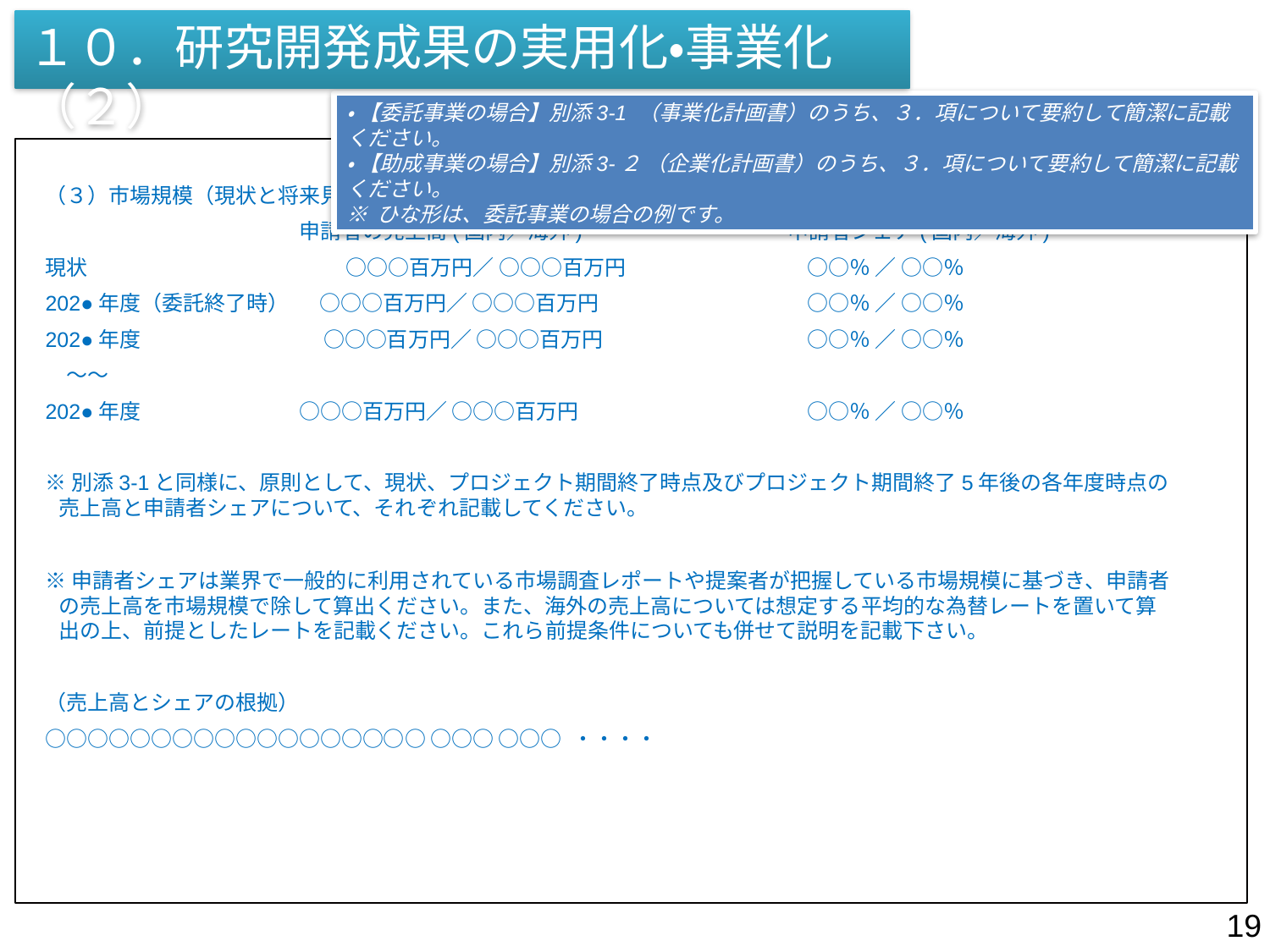

１０．研究開発成果の実用化・事業化（２）
・ 【委託事業の場合】別添3-1 （事業化計画書）のうち、３．項について要約して簡潔に記載ください。
・ 【助成事業の場合】別添3-２ （企業化計画書）のうち、３．項について要約して簡潔に記載ください。
※ ひな形は、委託事業の場合の例です。

（３）市場規模（現状と将来見通し）
		申請者の売上高(国内／海外)	　　              申請者シェア(国内／海外)
現状	　　　　　　　 　○○○百万円／ ○○○百万円　　　　　　　　	○○％ ／ ○○％
202●年度（委託終了時） 　 ○○○百万円／ ○○○百万円　　　　　　　　 	○○％ ／ ○○％
202●年度　　　　　            　○○○百万円／ ○○○百万円　　　　　　　　 	○○％ ／ ○○％
　～～
202●年度　　　　　 	○○○百万円／ ○○○百万円　　　　　　　　 	○○％ ／ ○○％

※別添3-1と同様に、原則として、現状、プロジェクト期間終了時点及びプロジェクト期間終了5年後の各年度時点の売上高と申請者シェアについて、それぞれ記載してください。

※申請者シェアは業界で一般的に利用されている市場調査レポートや提案者が把握している市場規模に基づき、申請者の売上高を市場規模で除して算出ください。また、海外の売上高については想定する平均的な為替レートを置いて算出の上、前提としたレートを記載ください。これら前提条件についても併せて説明を記載下さい。

（売上高とシェアの根拠）
○○○○○○○○○○○○○○○○○○ ○○○ ○○○ ・・・・

19